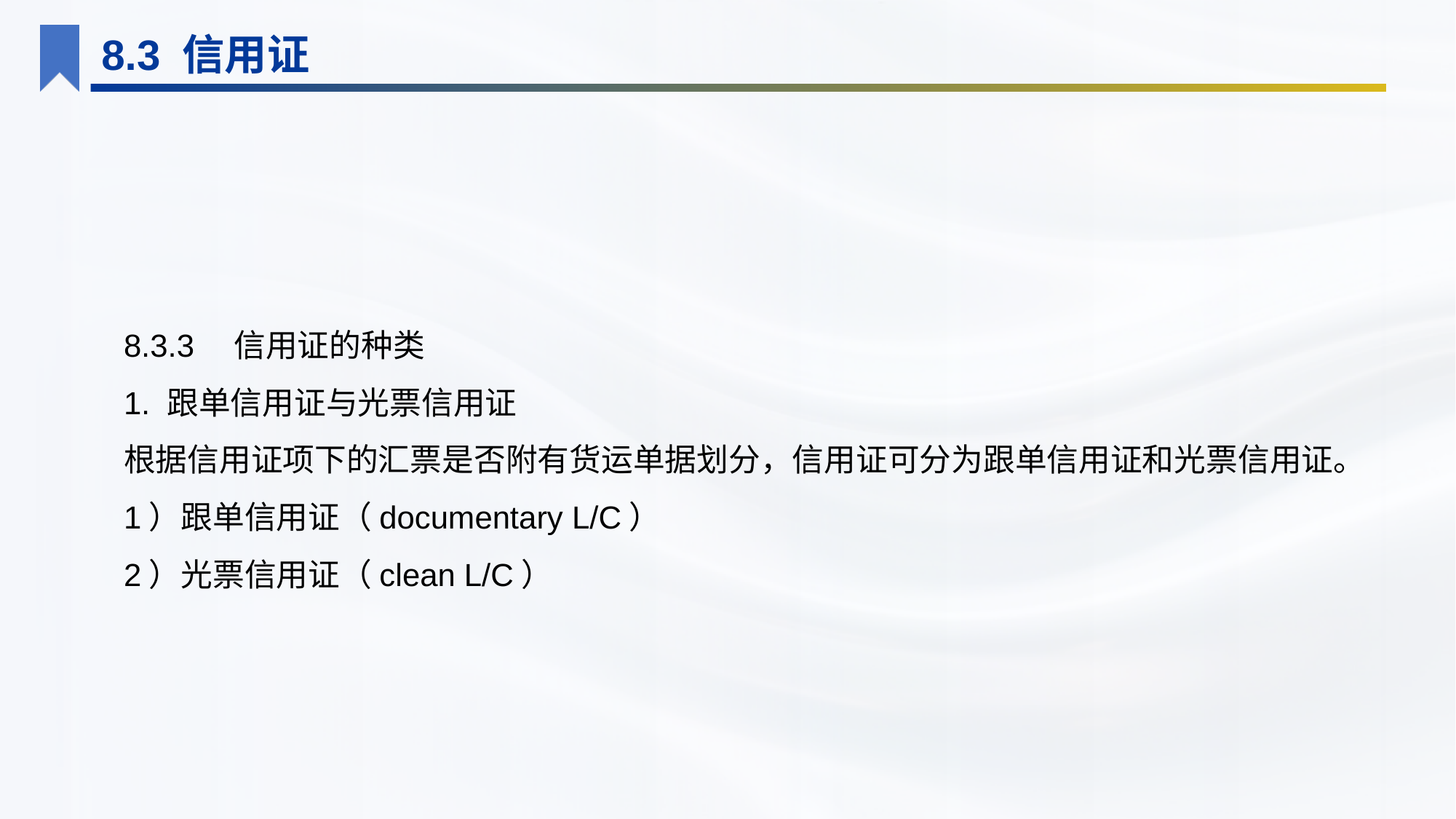

8.3 信用证
8.3.3　信用证的种类
1. 跟单信用证与光票信用证
根据信用证项下的汇票是否附有货运单据划分，信用证可分为跟单信用证和光票信用证。
1）跟单信用证（documentary L/C）
2）光票信用证（clean L/C）